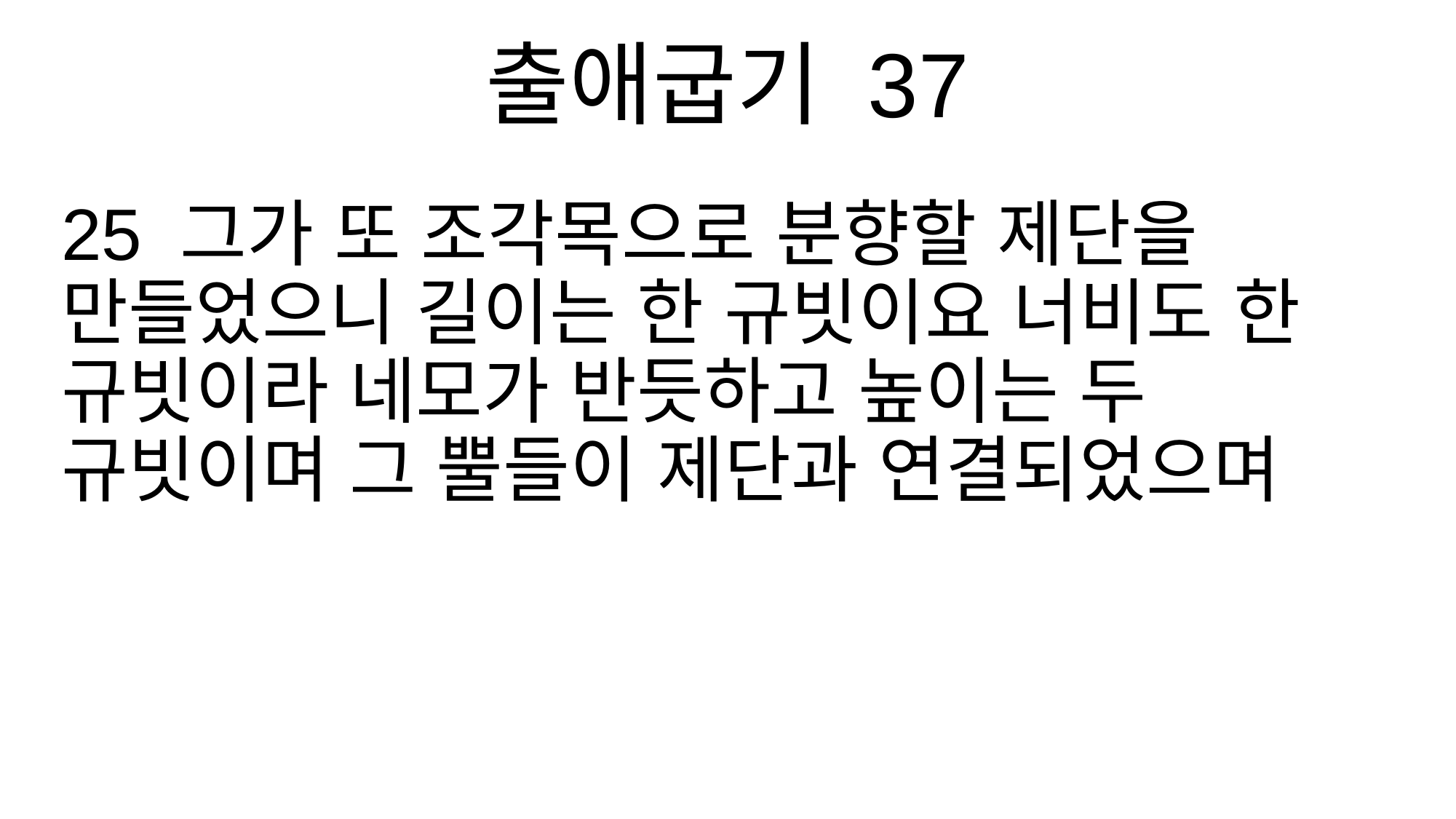

출애굽기 37
25 그가 또 조각목으로 분향할 제단을 만들었으니 길이는 한 규빗이요 너비도 한 규빗이라 네모가 반듯하고 높이는 두 규빗이며 그 뿔들이 제단과 연결되었으며